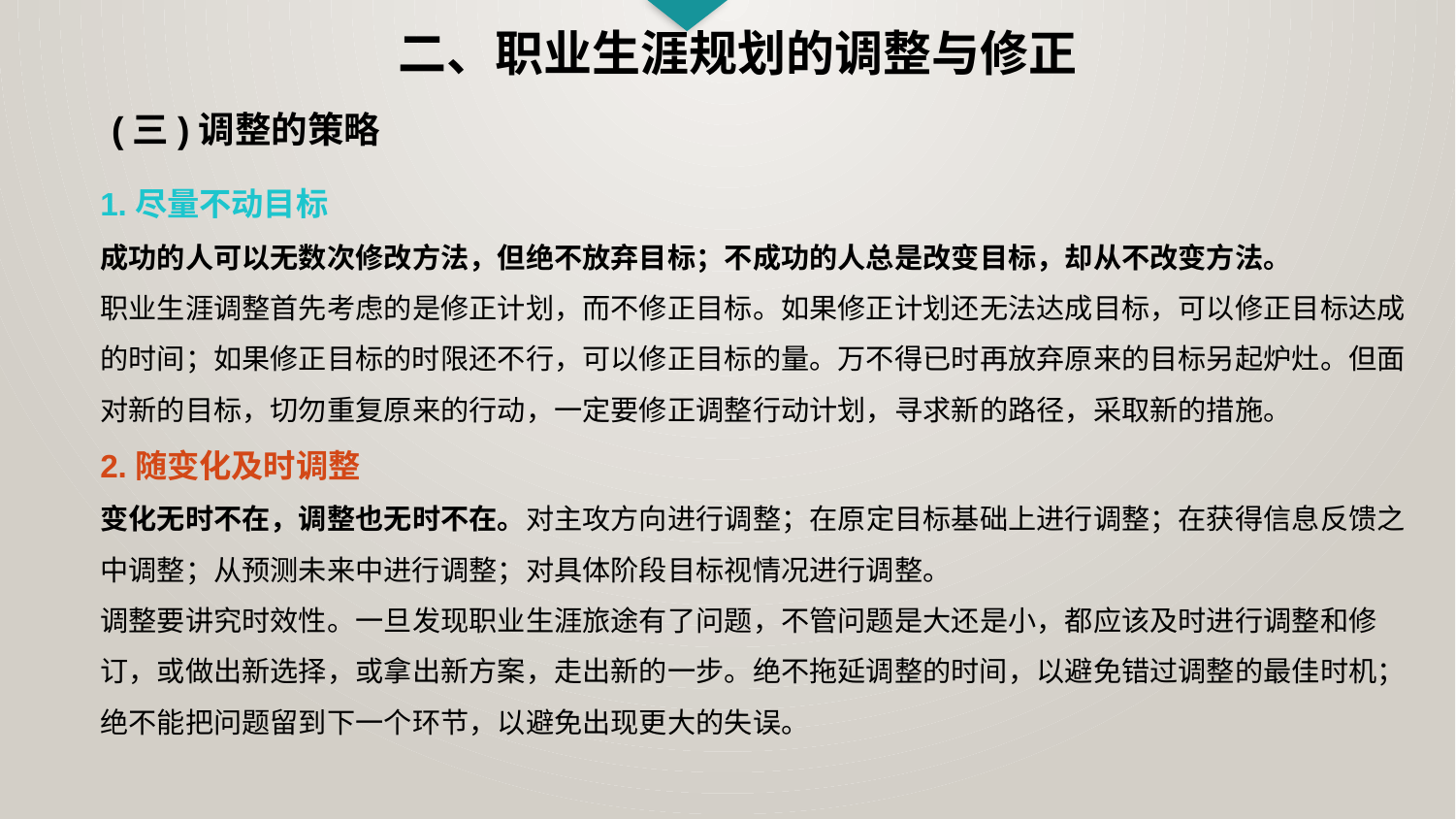

二、职业生涯规划的调整与修正
(三)调整的策略
1.尽量不动目标
成功的人可以无数次修改方法，但绝不放弃目标；不成功的人总是改变目标，却从不改变方法。
职业生涯调整首先考虑的是修正计划，而不修正目标。如果修正计划还无法达成目标，可以修正目标达成的时间；如果修正目标的时限还不行，可以修正目标的量。万不得已时再放弃原来的目标另起炉灶。但面对新的目标，切勿重复原来的行动，一定要修正调整行动计划，寻求新的路径，采取新的措施。
2.随变化及时调整
变化无时不在，调整也无时不在。对主攻方向进行调整；在原定目标基础上进行调整；在获得信息反馈之中调整；从预测未来中进行调整；对具体阶段目标视情况进行调整。
调整要讲究时效性。一旦发现职业生涯旅途有了问题，不管问题是大还是小，都应该及时进行调整和修订，或做出新选择，或拿出新方案，走出新的一步。绝不拖延调整的时间，以避免错过调整的最佳时机；绝不能把问题留到下一个环节，以避免出现更大的失误。
90